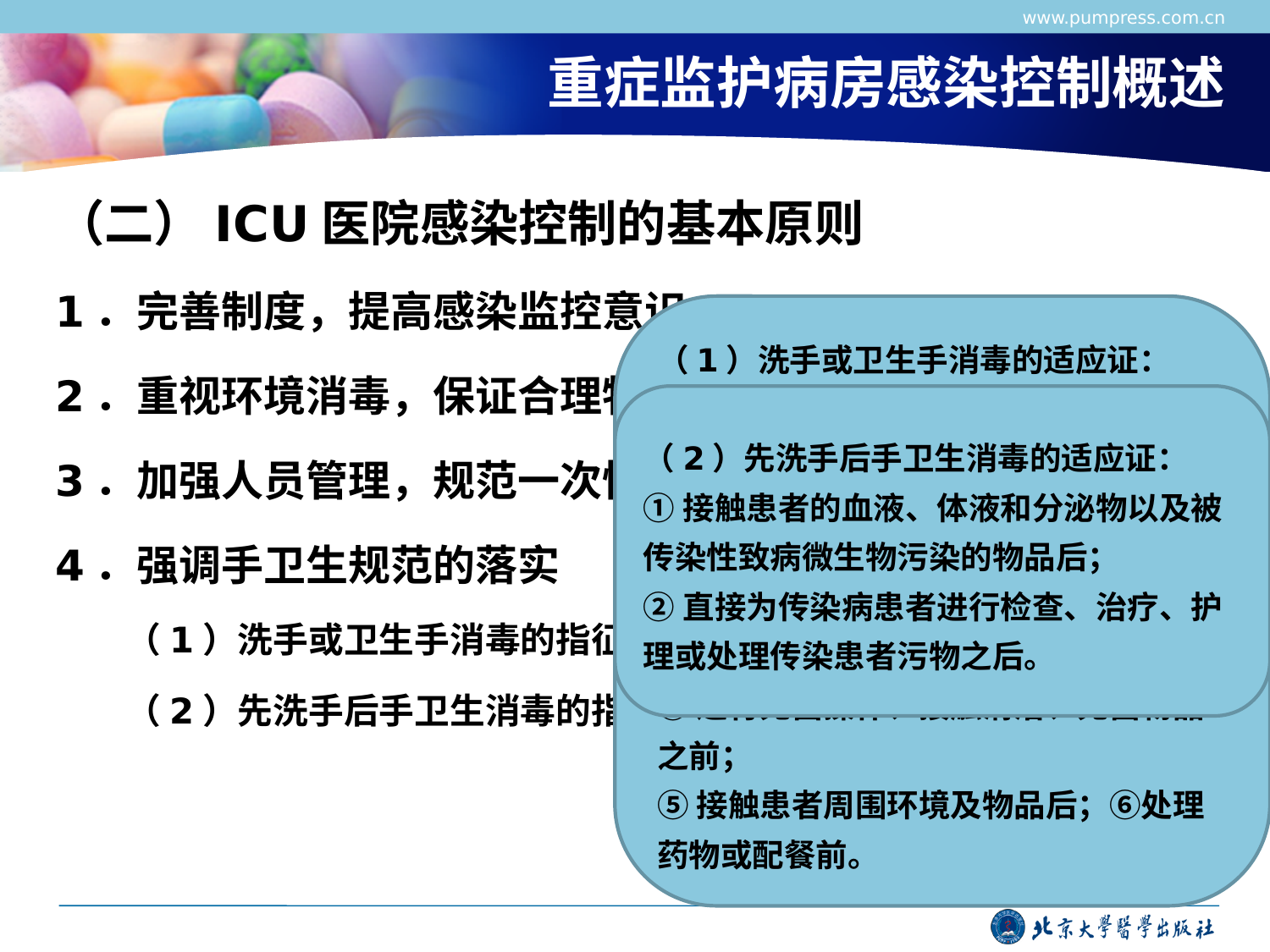

www.pumpress.com.cn
# 重症监护病房感染控制概述
（二）ICU医院感染控制的基本原则
1．完善制度，提高感染监控意识
2．重视环境消毒，保证合理物流通道
3．加强人员管理，规范一次性物品使用要求
4．强调手卫生规范的落实
　　（1）洗手或卫生手消毒的指征
　　（2）先洗手后手卫生消毒的指征
（1）洗手或卫生手消毒的适应证：
①直接接触每个患者前后，从同一患者身体的污染部位移动到清洁部位时；
②接触患者黏膜、破损皮肤或伤口前后，接触患者的血液、体液、分泌物、排泄物、伤口敷料等之后；
③穿脱隔离衣前后，摘手套后；
④进行无菌操作、接触清洁、无菌物品之前；
⑤接触患者周围环境及物品后；⑥处理药物或配餐前。
（2）先洗手后手卫生消毒的适应证：
①接触患者的血液、体液和分泌物以及被传染性致病微生物污染的物品后；
②直接为传染病患者进行检查、治疗、护理或处理传染患者污物之后。